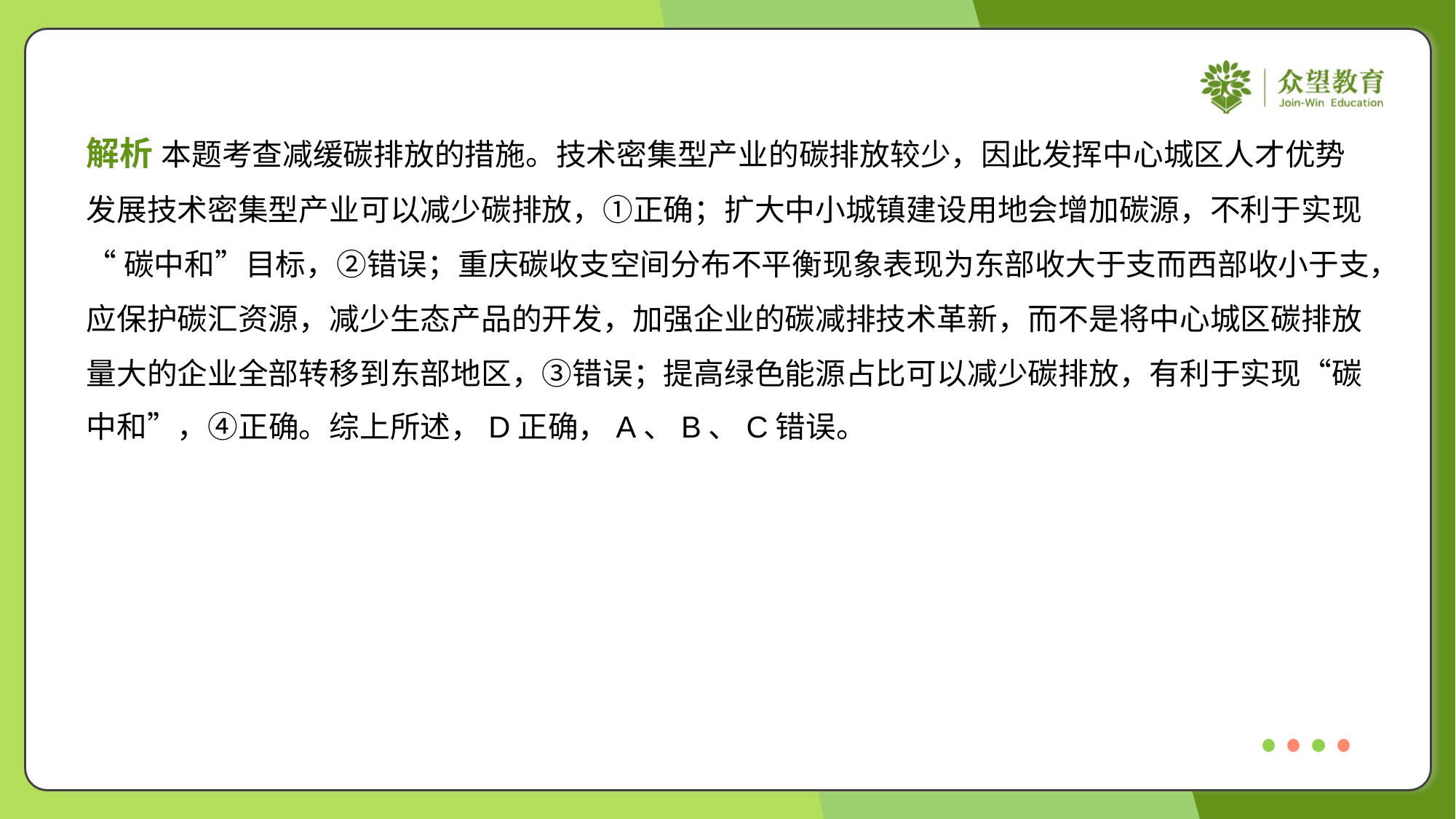

解析 本题考查减缓碳排放的措施。技术密集型产业的碳排放较少，因此发挥中心城区人才优势
发展技术密集型产业可以减少碳排放，①正确；扩大中小城镇建设用地会增加碳源，不利于实现
“碳中和”目标，②错误；重庆碳收支空间分布不平衡现象表现为东部收大于支而西部收小于支，
应保护碳汇资源，减少生态产品的开发，加强企业的碳减排技术革新，而不是将中心城区碳排放
量大的企业全部转移到东部地区，③错误；提高绿色能源占比可以减少碳排放，有利于实现“碳
中和”，④正确。综上所述，D正确，A、B、C错误。